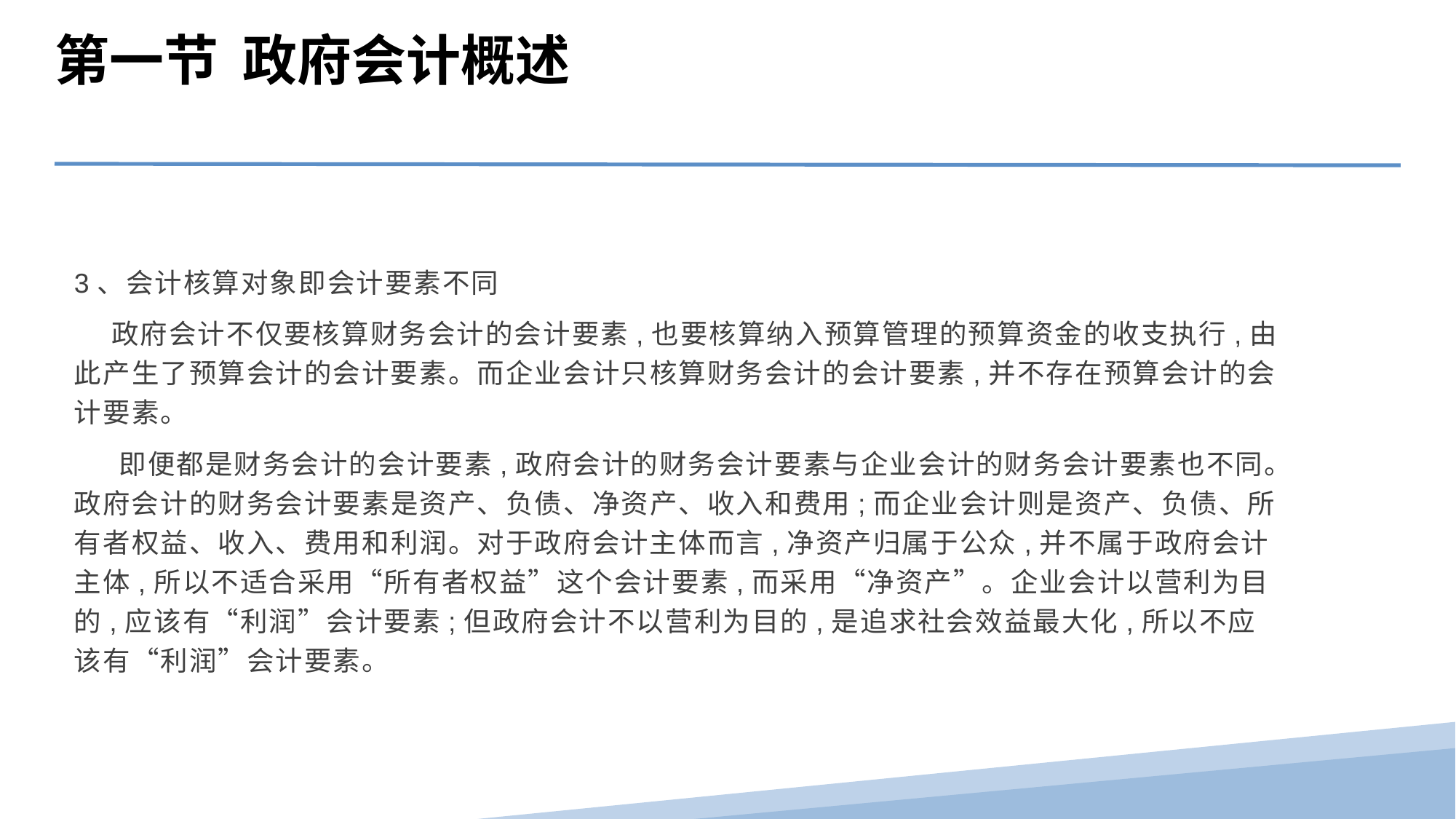

第一节  政府会计概述
3、会计核算对象即会计要素不同
    政府会计不仅要核算财务会计的会计要素,也要核算纳入预算管理的预算资金的收支执行,由此产生了预算会计的会计要素。而企业会计只核算财务会计的会计要素,并不存在预算会计的会计要素。
     即便都是财务会计的会计要素,政府会计的财务会计要素与企业会计的财务会计要素也不同。政府会计的财务会计要素是资产、负债、净资产、收入和费用;而企业会计则是资产、负债、所有者权益、收入、费用和利润。对于政府会计主体而言,净资产归属于公众,并不属于政府会计主体,所以不适合采用“所有者权益”这个会计要素,而采用“净资产”。企业会计以营利为目的,应该有“利润”会计要素;但政府会计不以营利为目的,是追求社会效益最大化,所以不应该有“利润”会计要素。